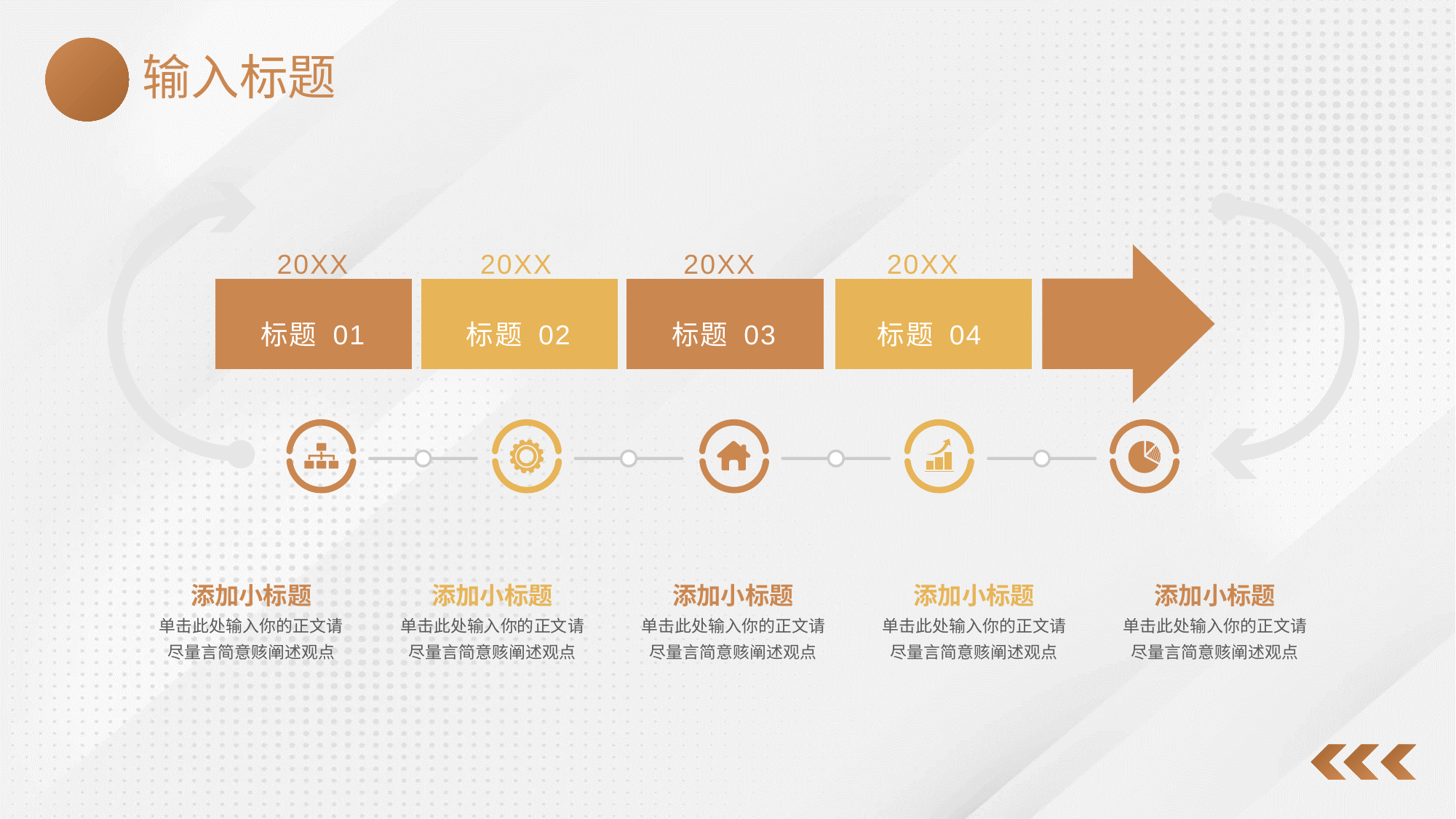

输入标题

添加小标题
单击此处输入你的正文请尽量言简意赅阐述观点
添加小标题
单击此处输入你的正文请尽量言简意赅阐述观点
添加小标题
单击此处输入你的正文请尽量言简意赅阐述观点
添加小标题
单击此处输入你的正文请尽量言简意赅阐述观点
添加小标题
单击此处输入你的正文请尽量言简意赅阐述观点
20XX
20XX
20XX
20XX
标题 01
标题 02
标题 03
标题 04